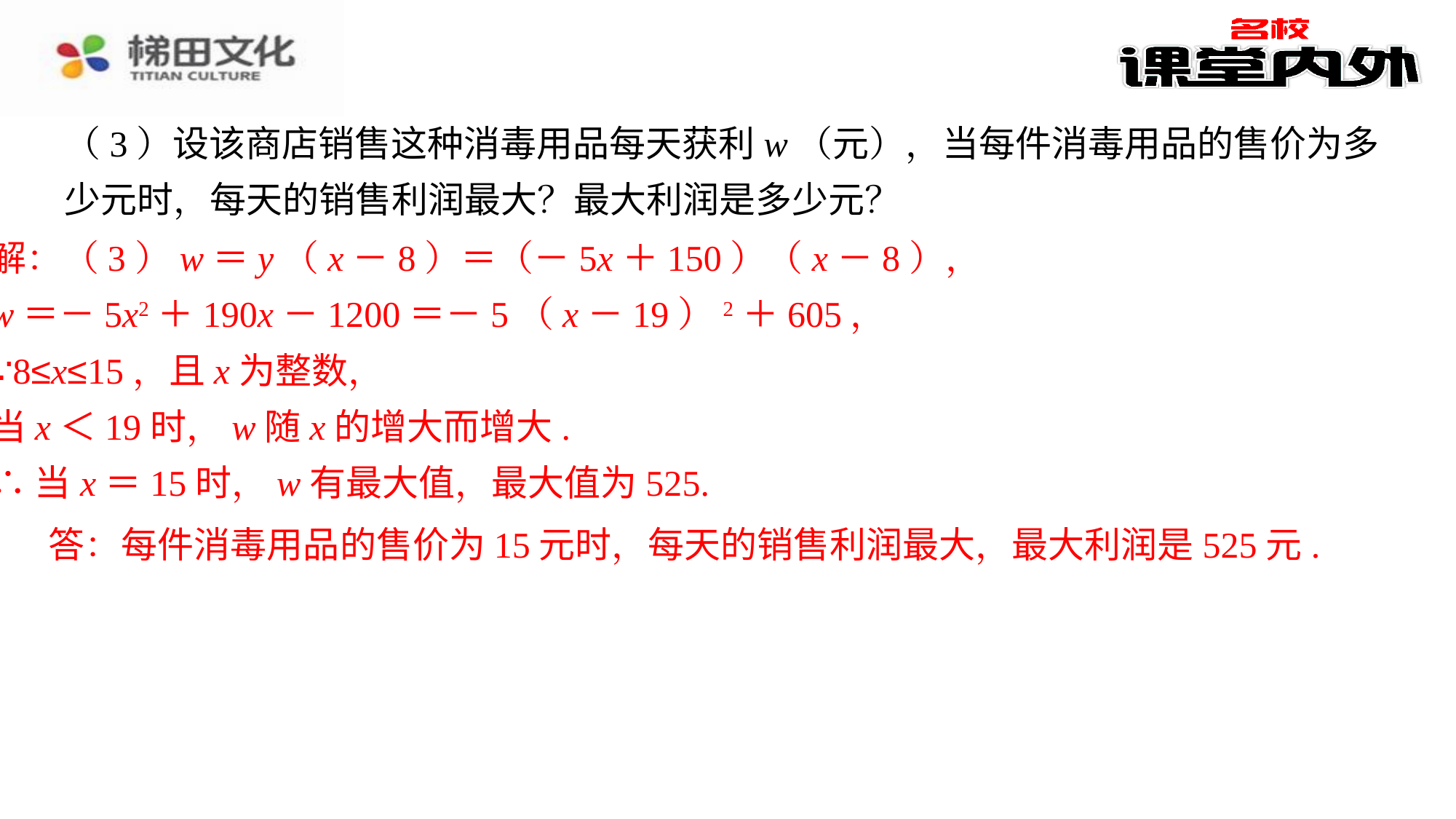

（3）设该商店销售这种消毒用品每天获利w（元），当每件消毒用品的售价为多少元时，每天的销售利润最大？最大利润是多少元？
解：（3）w＝y（x－8）＝（－5x＋150）（x－8），
w＝－5x2＋190x－1200＝－5（x－19）2＋605，
∵8≤x≤15，且x为整数，
当x＜19时，w随x的增大而增大.
∴当x＝15时，w有最大值，最大值为525.
答：每件消毒用品的售价为15元时，每天的销售利润最大，最大利润是525元.